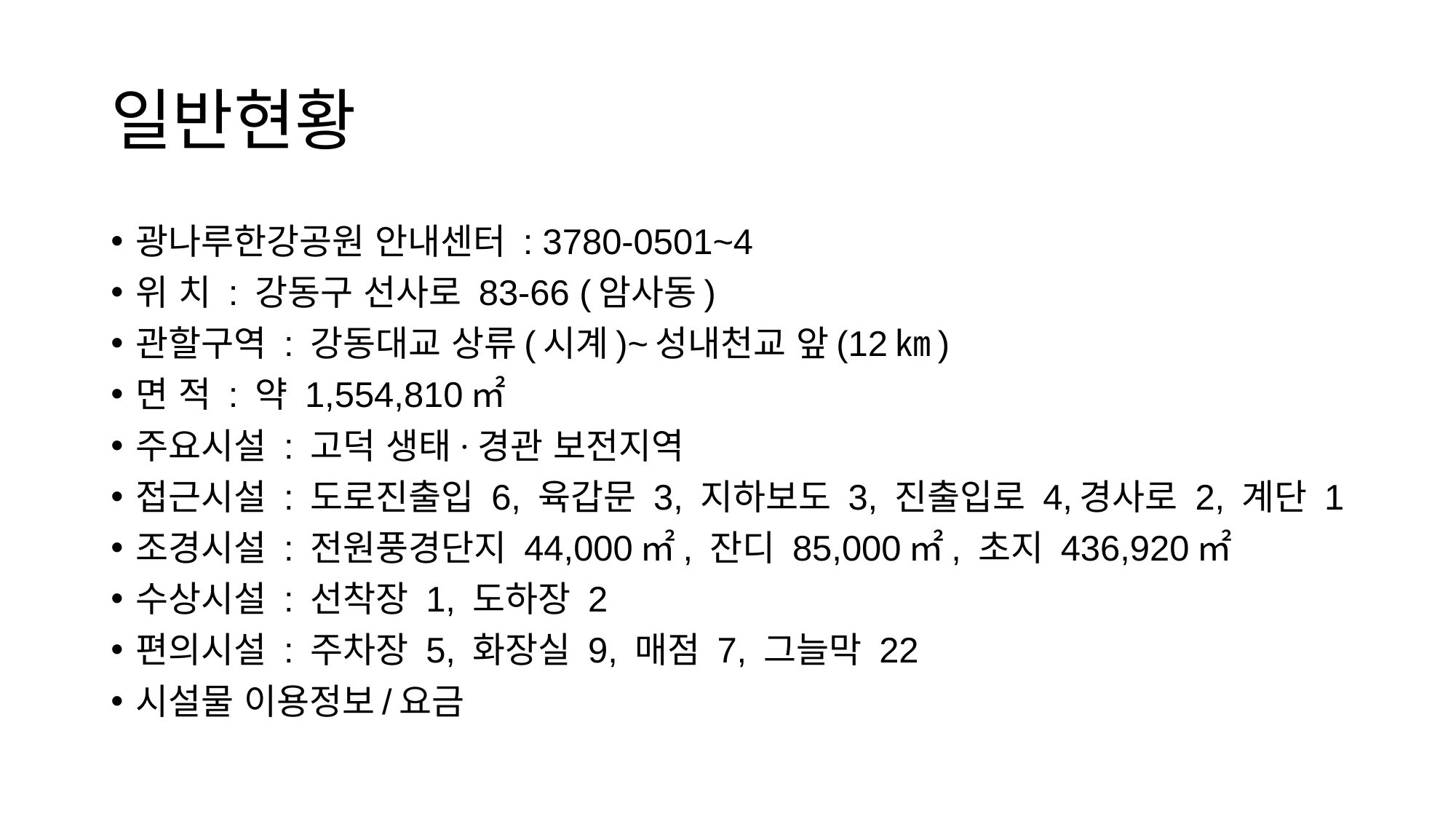

# 일반현황
광나루한강공원 안내센터 : 3780-0501~4
위 치 : 강동구 선사로 83-66 (암사동)
관할구역 : 강동대교 상류(시계)~성내천교 앞(12㎞)
면 적 : 약 1,554,810㎡
주요시설 : 고덕 생태·경관 보전지역
접근시설 : 도로진출입 6, 육갑문 3, 지하보도 3, 진출입로 4,경사로 2, 계단 1
조경시설 : 전원풍경단지 44,000㎡, 잔디 85,000㎡, 초지 436,920㎡
수상시설 : 선착장 1, 도하장 2
편의시설 : 주차장 5, 화장실 9, 매점 7, 그늘막 22
시설물 이용정보/요금